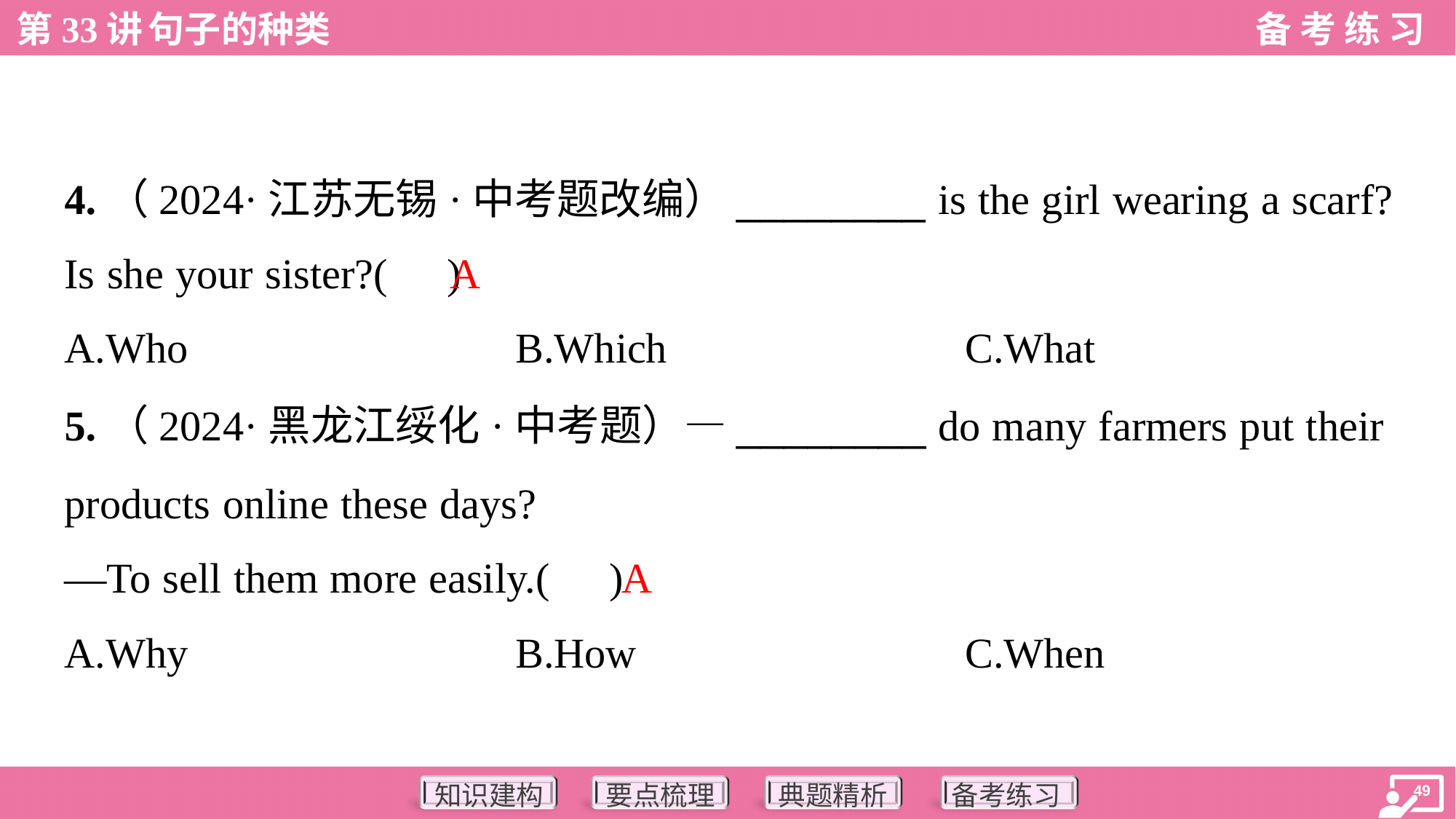

4.（2024·江苏无锡·中考题改编）________ is the girl wearing a scarf?
Is she your sister?(     )
A
A.Who	B.Which	C.What
5.（2024·黑龙江绥化·中考题）—________ do many farmers put their
products online these days?
—To sell them more easily.(     )
A
A.Why	B.How	C.When